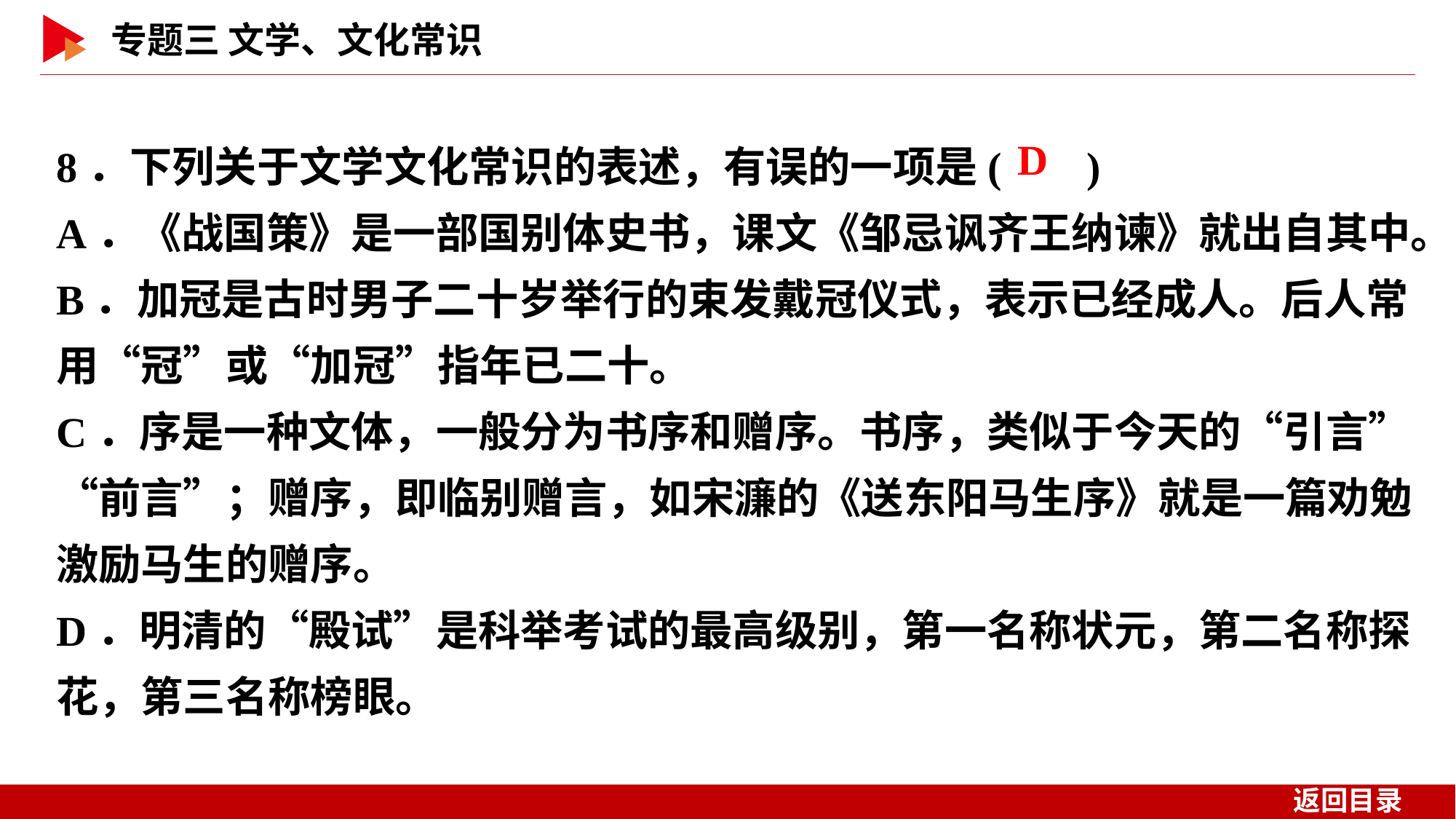

8．下列关于文学文化常识的表述，有误的一项是(        )
A．《战国策》是一部国别体史书，课文《邹忌讽齐王纳谏》就出自其中。
B．加冠是古时男子二十岁举行的束发戴冠仪式，表示已经成人。后人常用“冠”或“加冠”指年已二十。
C．序是一种文体，一般分为书序和赠序。书序，类似于今天的“引言”“前言”；赠序，即临别赠言，如宋濂的《送东阳马生序》就是一篇劝勉激励马生的赠序。
D．明清的“殿试”是科举考试的最高级别，第一名称状元，第二名称探花，第三名称榜眼。
   D